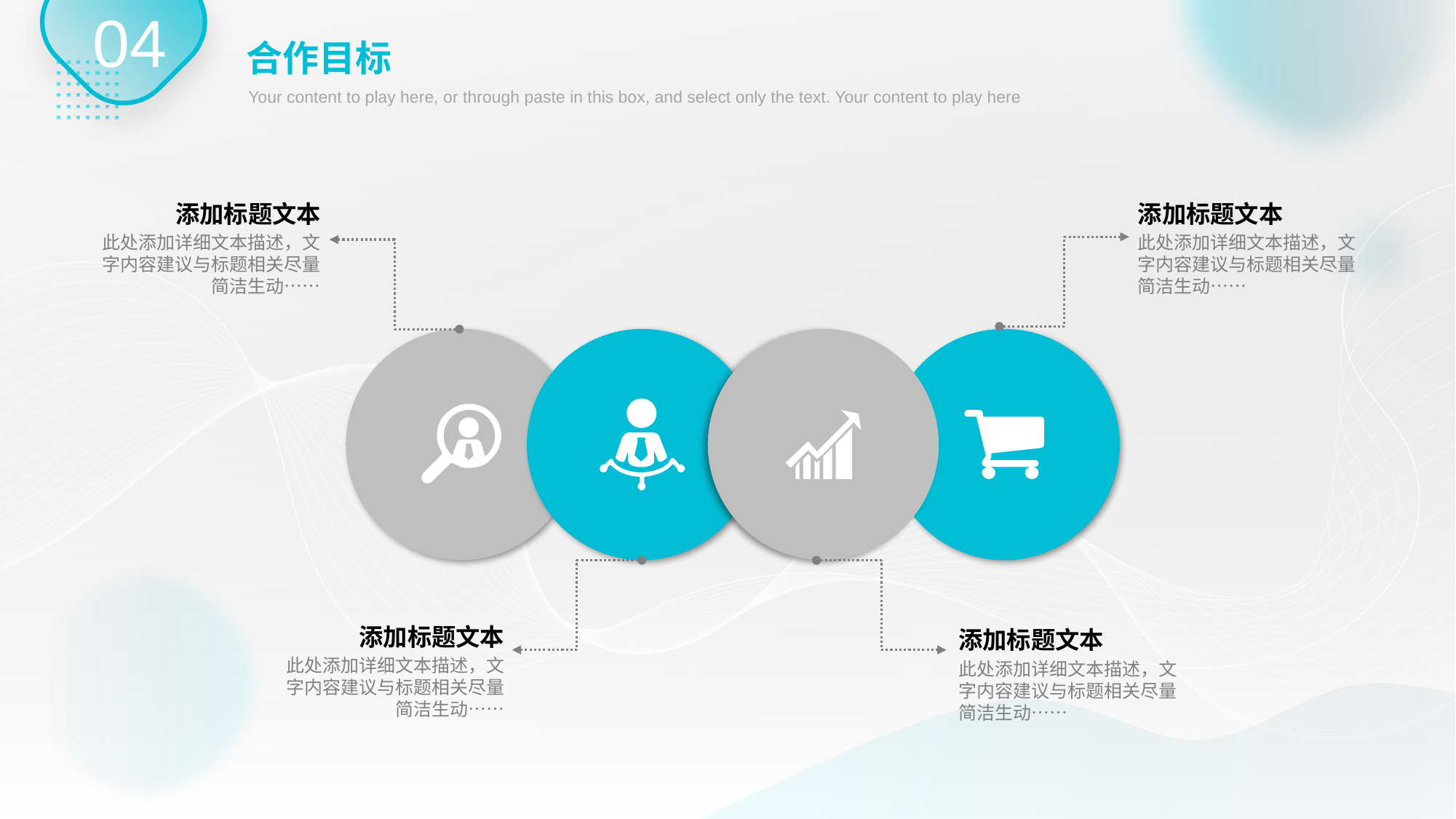

04
合作目标
Your content to play here, or through paste in this box, and select only the text. Your content to play here
添加标题文本
此处添加详细文本描述，文字内容建议与标题相关尽量简洁生动……
添加标题文本
此处添加详细文本描述，文字内容建议与标题相关尽量简洁生动……

添加标题文本
此处添加详细文本描述，文字内容建议与标题相关尽量简洁生动……
添加标题文本
此处添加详细文本描述，文字内容建议与标题相关尽量简洁生动……